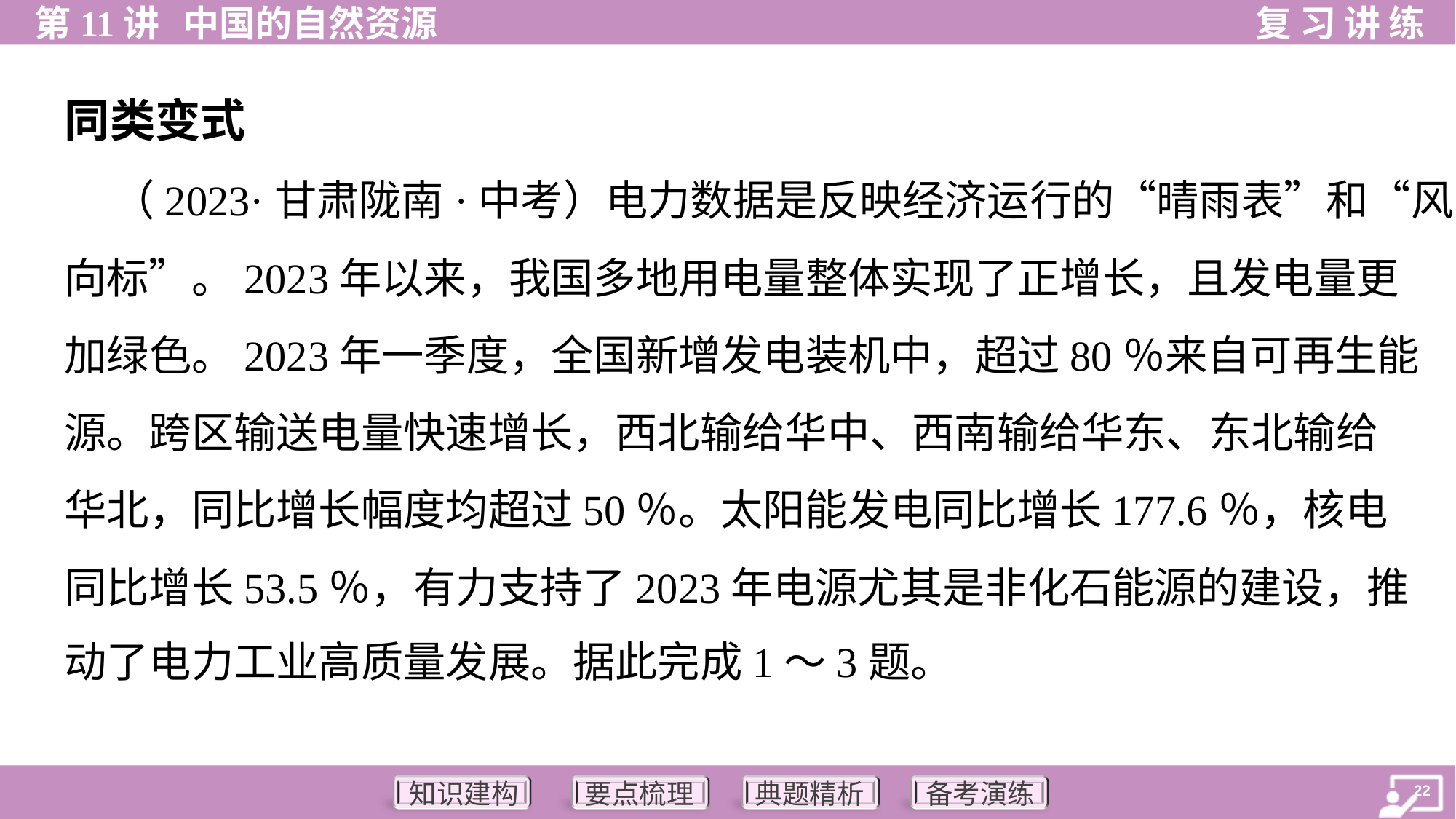

同类变式
    （2023·甘肃陇南·中考）电力数据是反映经济运行的“晴雨表”和“风
向标”。2023年以来，我国多地用电量整体实现了正增长，且发电量更
加绿色。2023年一季度，全国新增发电装机中，超过80％来自可再生能
源。跨区输送电量快速增长，西北输给华中、西南输给华东、东北输给
华北，同比增长幅度均超过50％。太阳能发电同比增长177.6％，核电
同比增长53.5％，有力支持了2023年电源尤其是非化石能源的建设，推
动了电力工业高质量发展。据此完成1～3题。